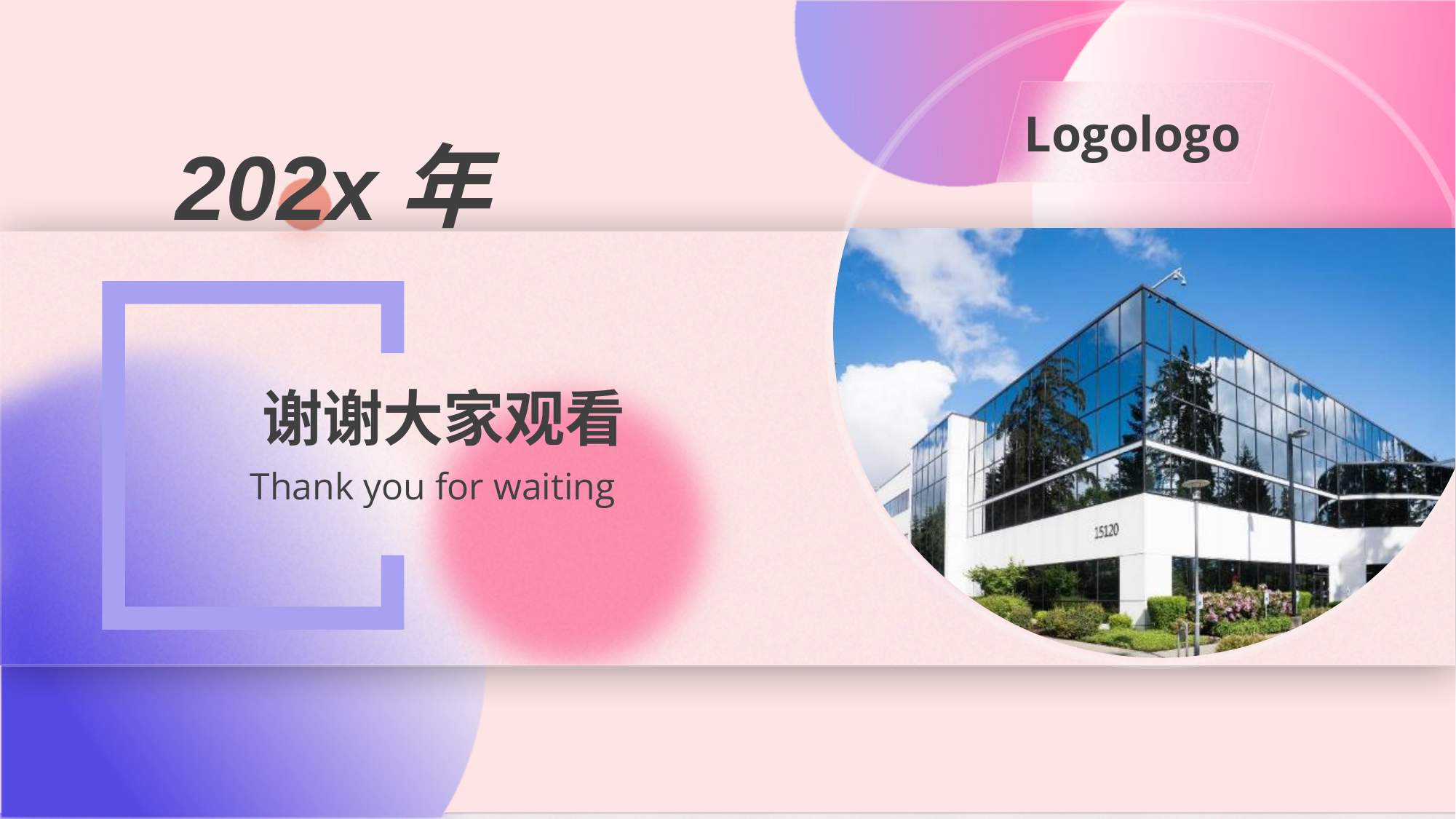

Logologo
202x年
谢谢大家观看
Thank you for waiting